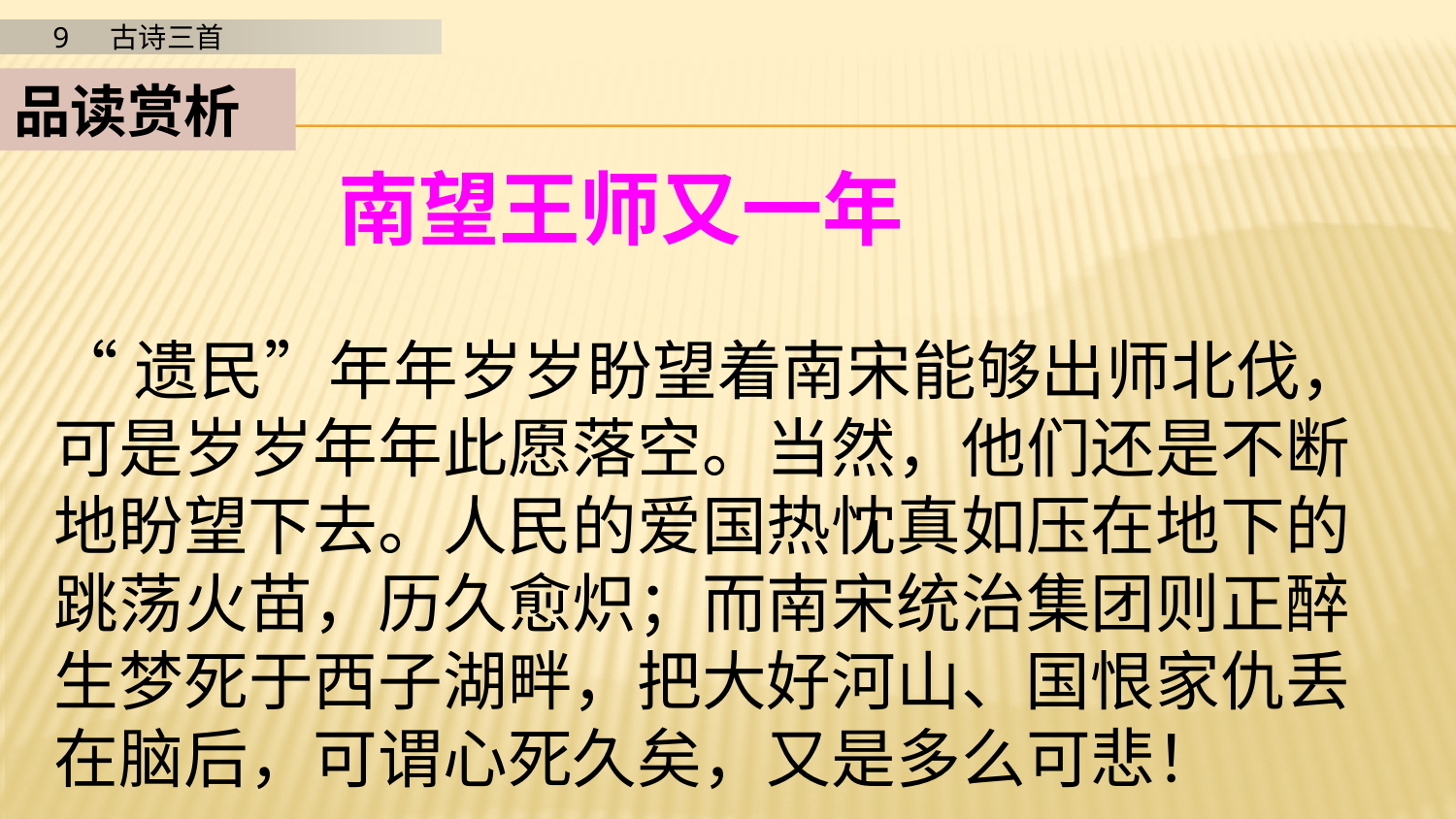

品读赏析
南望王师又一年
“遗民”年年岁岁盼望着南宋能够出师北伐，可是岁岁年年此愿落空。当然，他们还是不断地盼望下去。人民的爱国热忱真如压在地下的跳荡火苗，历久愈炽；而南宋统治集团则正醉生梦死于西子湖畔，把大好河山、国恨家仇丢在脑后，可谓心死久矣，又是多么可悲！